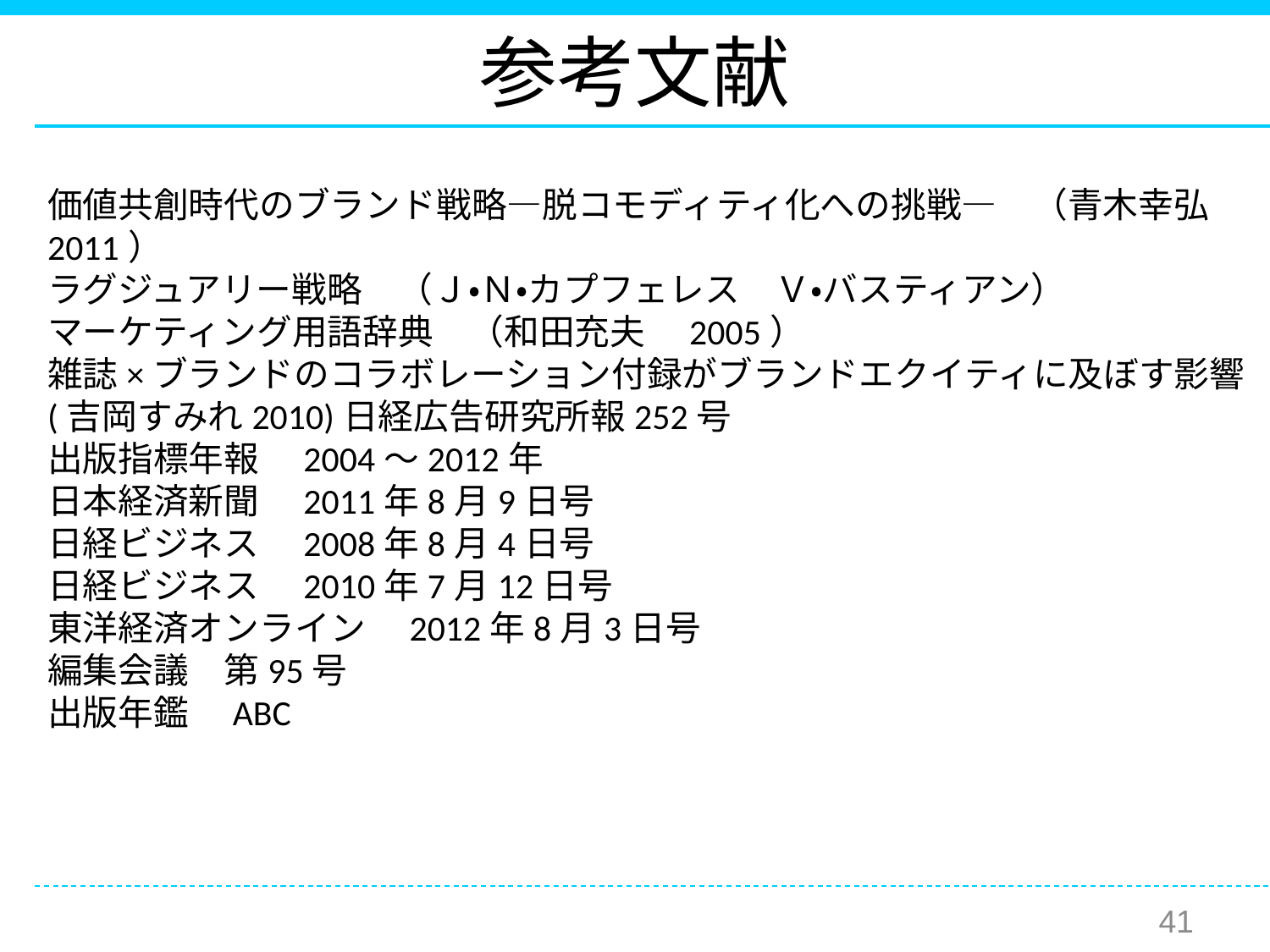

# 参考文献
価値共創時代のブランド戦略―脱コモディティ化への挑戦―　（青木幸弘2011）
ラグジュアリー戦略　（Ｊ・Ｎ・カプフェレス　Ｖ・バスティアン）
マーケティング用語辞典　（和田充夫　2005）
雑誌×ブランドのコラボレーション付録がブランドエクイティに及ぼす影響(吉岡すみれ2010)日経広告研究所報252号
出版指標年報　2004～2012年
日本経済新聞　2011年8月9日号
日経ビジネス　2008年8月4日号
日経ビジネス　2010年7月12日号
東洋経済オンライン　2012年8月3日号
編集会議　第95号
出版年鑑　ABC

41